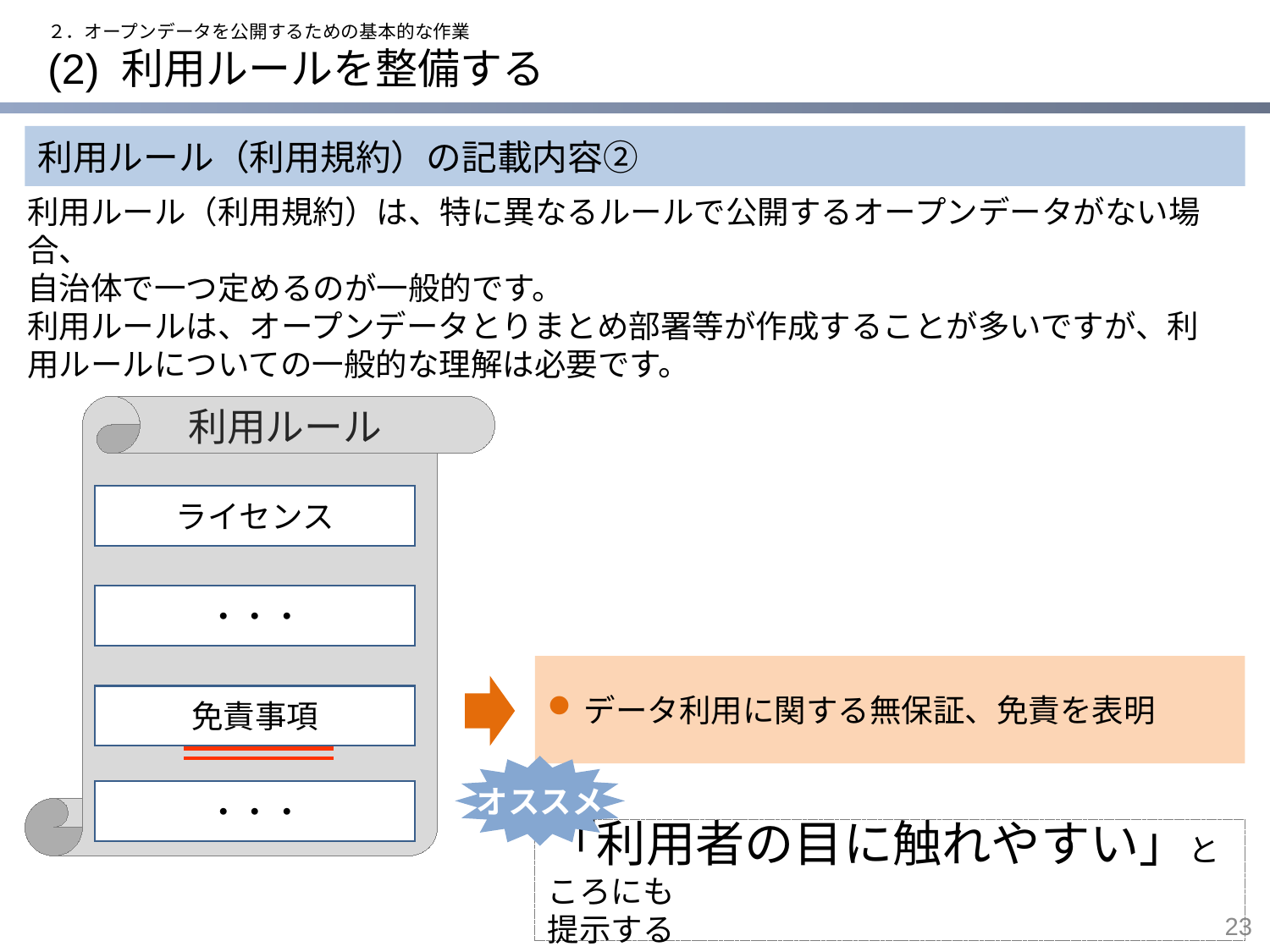

２．オープンデータを公開するための基本的な作業
# (2) 利用ルールを整備する
利用ルール（利用規約）の記載内容②
利用ルール（利用規約）は、特に異なるルールで公開するオープンデータがない場合、
自治体で一つ定めるのが一般的です。
利用ルールは、オープンデータとりまとめ部署等が作成することが多いですが、利用ルールについての一般的な理解は必要です。

利用ルール
ライセンス
・・・
データ利用に関する無保証、免責を表明

免責事項
オススメ
・・・
「利用者の目に触れやすい」ところにも
提示する
23